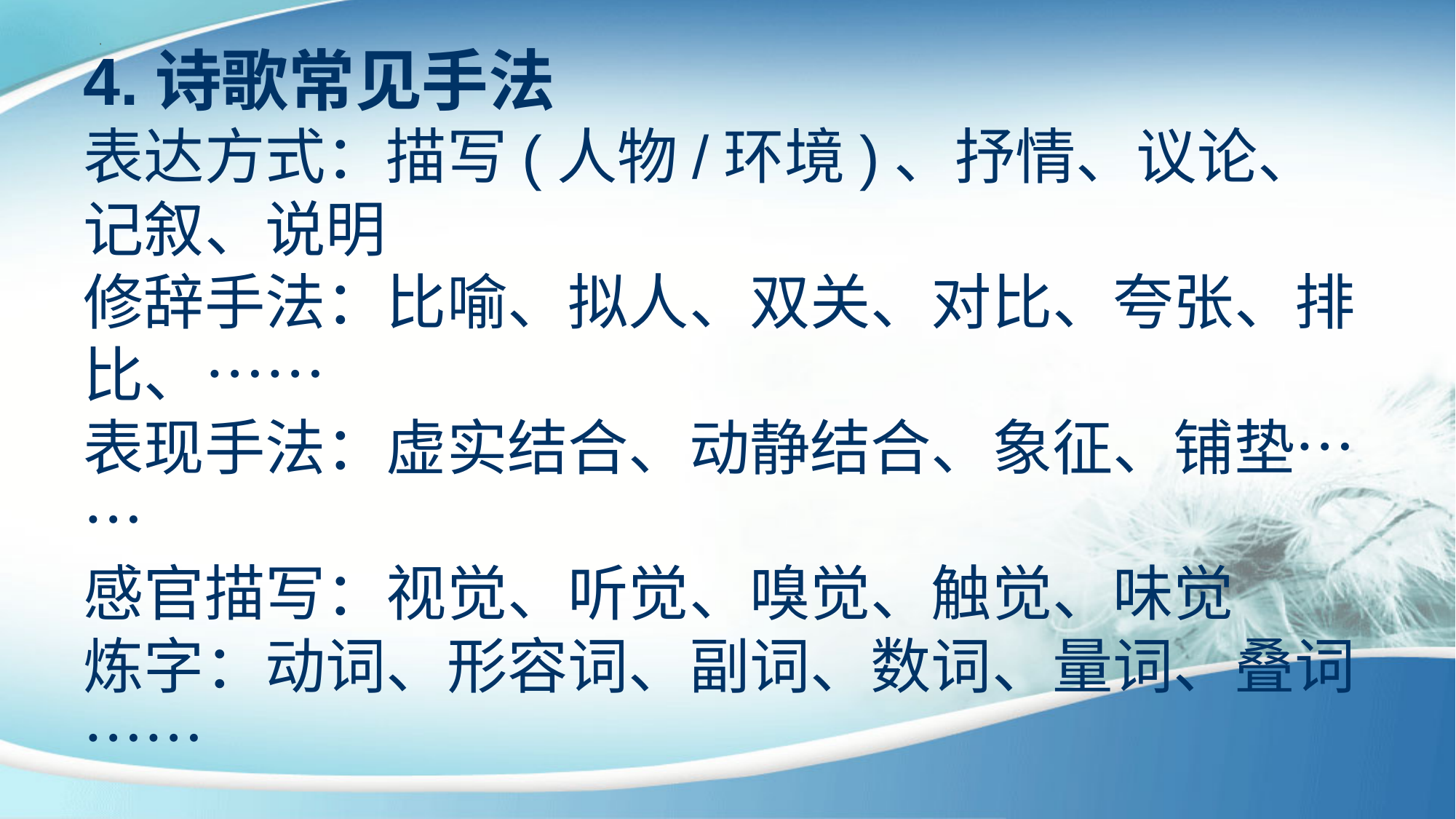

4.诗歌常见手法
表达方式：描写(人物/环境)、抒情、议论、记叙、说明
修辞手法：比喻、拟人、双关、对比、夸张、排比、……
表现手法：虚实结合、动静结合、象征、铺垫……
感官描写：视觉、听觉、嗅觉、触觉、味觉
炼字：动词、形容词、副词、数词、量词、叠词……